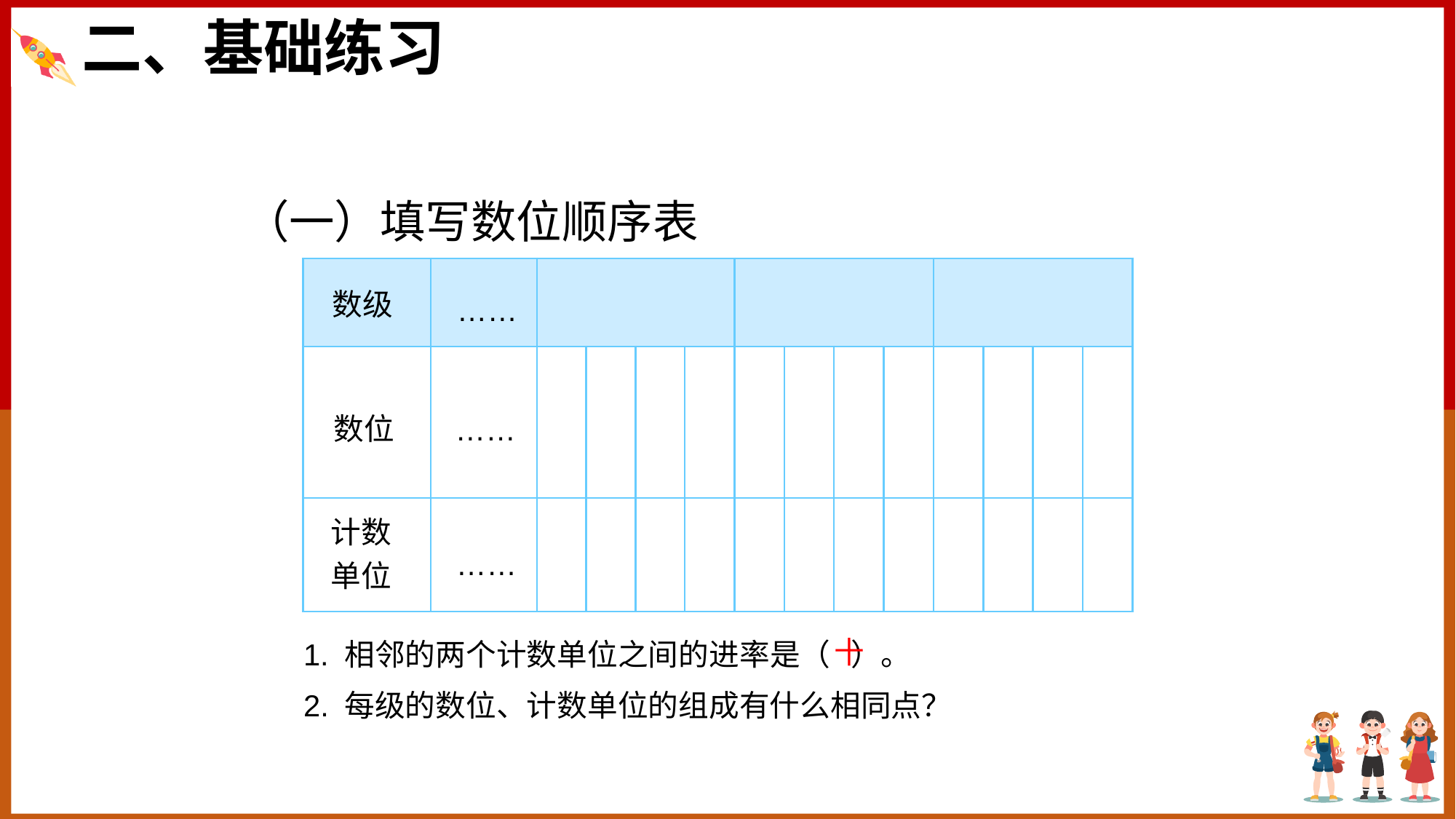

二、基础练习
（一）填写数位顺序表
|  |  |  |  |  |  |  |  |  |  |  |  |  |  |
| --- | --- | --- | --- | --- | --- | --- | --- | --- | --- | --- | --- | --- | --- |
|  |  |  |  |  |  |  |  |  |  |  |  |  |  |
|  |  |  |  |  |  |  |  |  |  |  |  |  |  |
数级
……
数位
……
计数单位
……
十
1. 相邻的两个计数单位之间的进率是（   ）。
2. 每级的数位、计数单位的组成有什么相同点？